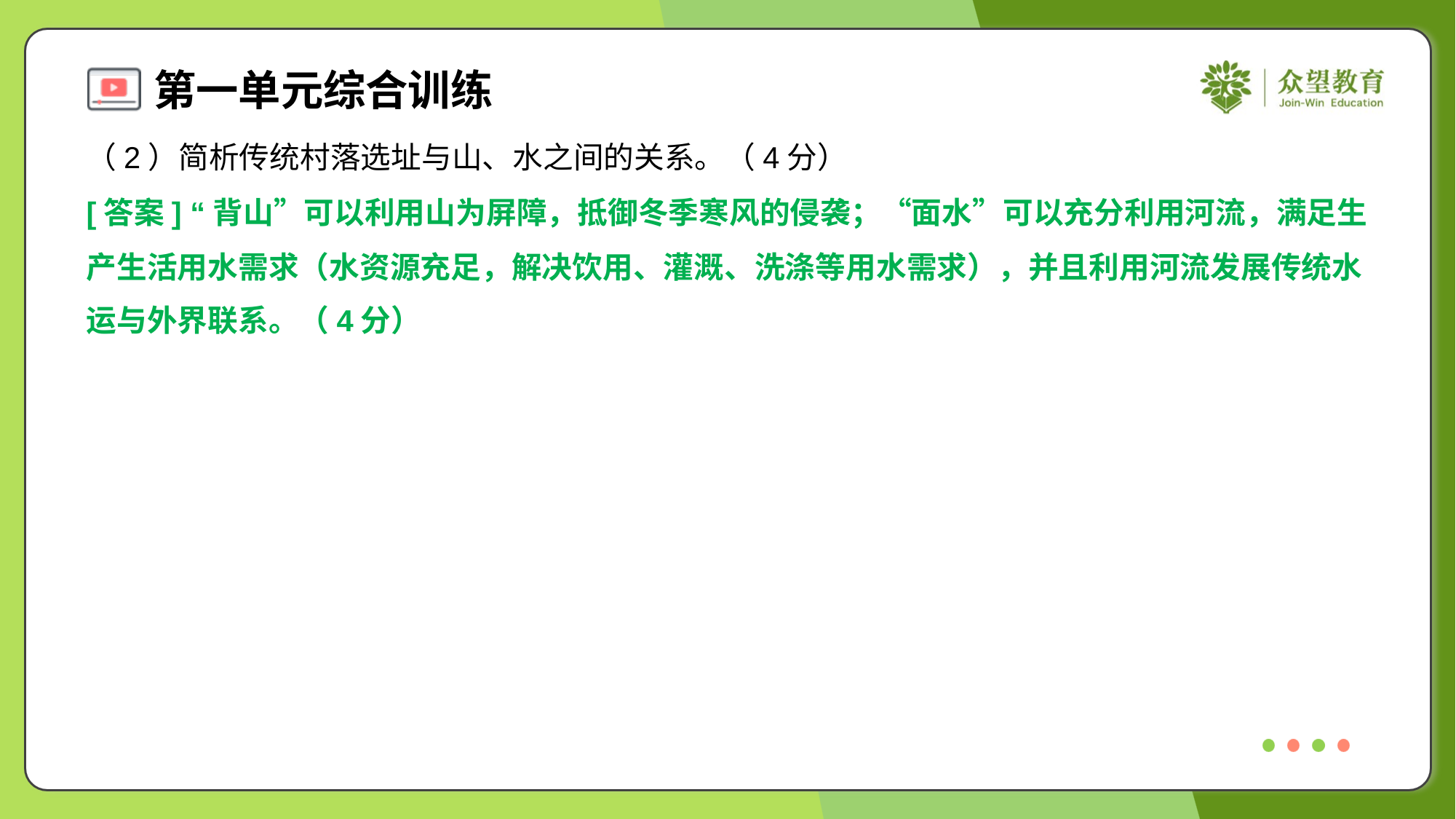

（2）简析传统村落选址与山、水之间的关系。（4分）
[答案] “背山”可以利用山为屏障，抵御冬季寒风的侵袭；“面水”可以充分利用河流，满足生
产生活用水需求（水资源充足，解决饮用、灌溉、洗涤等用水需求），并且利用河流发展传统水
运与外界联系。（4分）